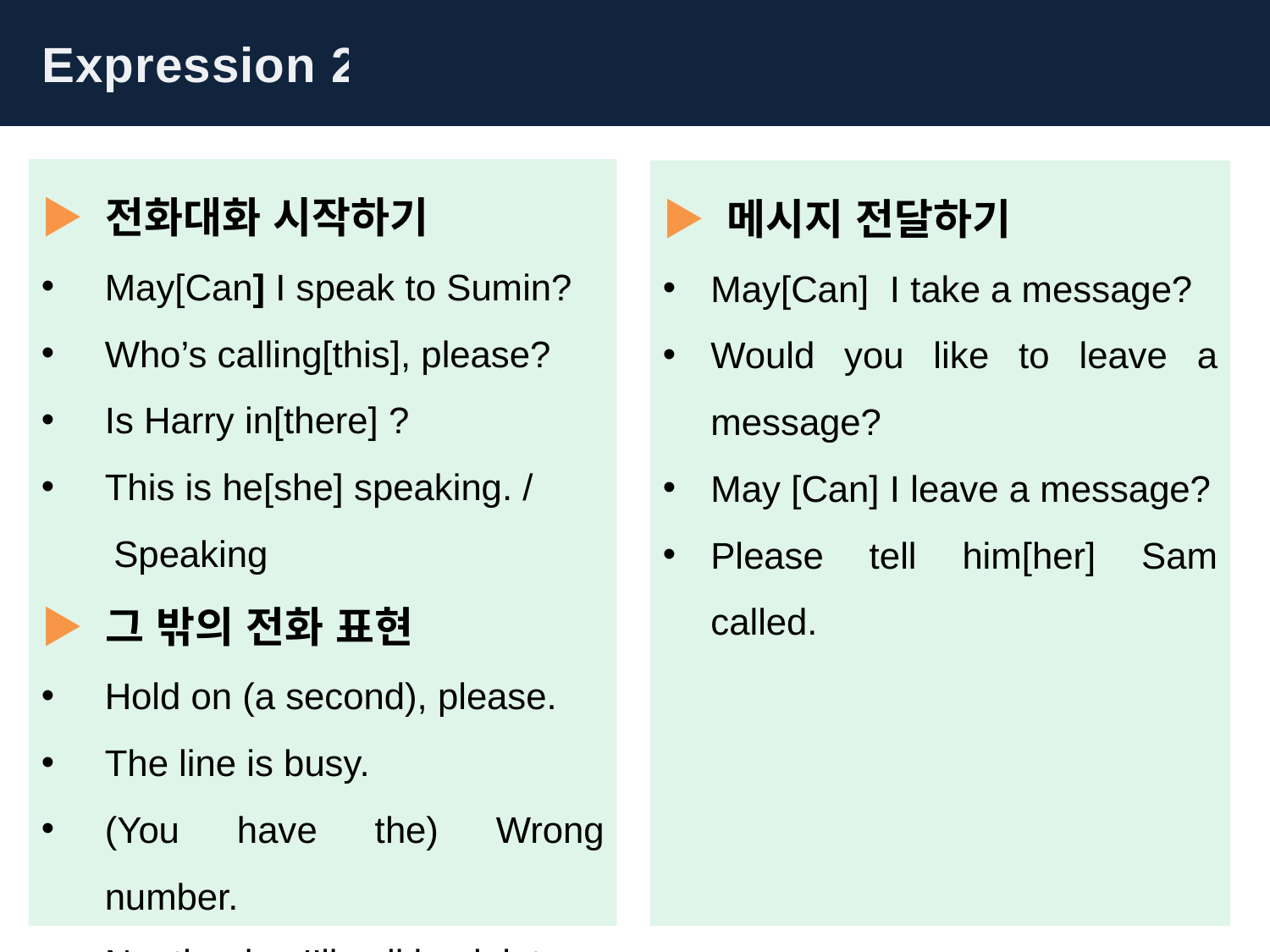

Expression 2
▶ 전화대화 시작하기
May[Can] I speak to Sumin?
Who’s calling[this], please?
Is Harry in[there] ?
This is he[she] speaking. /
       Speaking
▶ 그 밖의 전화 표현
Hold on (a second), please.
The line is busy.
(You have the) Wrong number.
No, thanks. I’ll call back later.
▶ 메시지 전달하기
May[Can]  I take a message?
Would you like to leave a message?
May [Can] I leave a message?
Please tell him[her] Sam called.